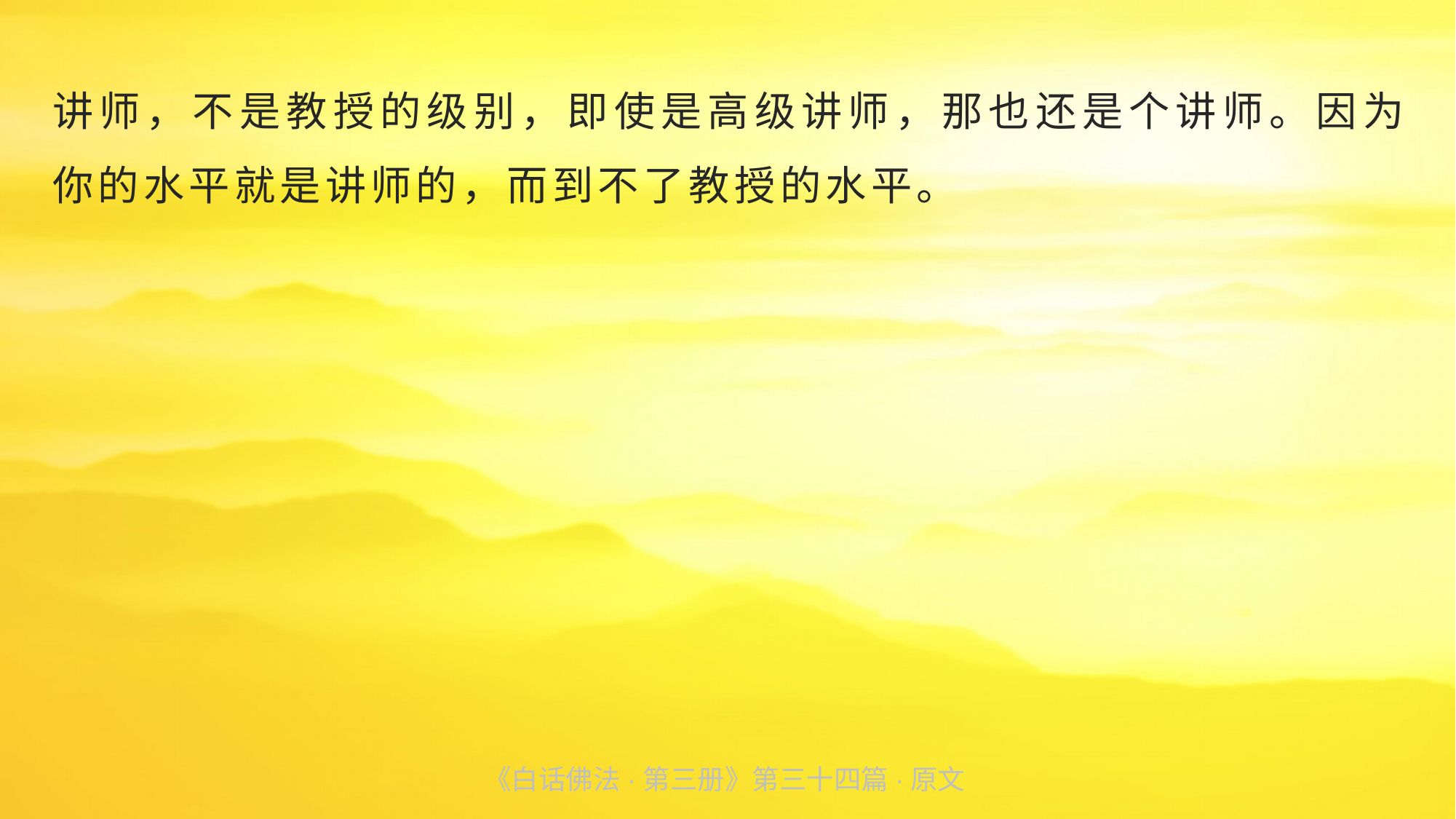

讲师，不是教授的级别，即使是高级讲师，那也还是个讲师。因为你的水平就是讲师的，而到不了教授的水平。
《白话佛法·第三册》第三十四篇·原文